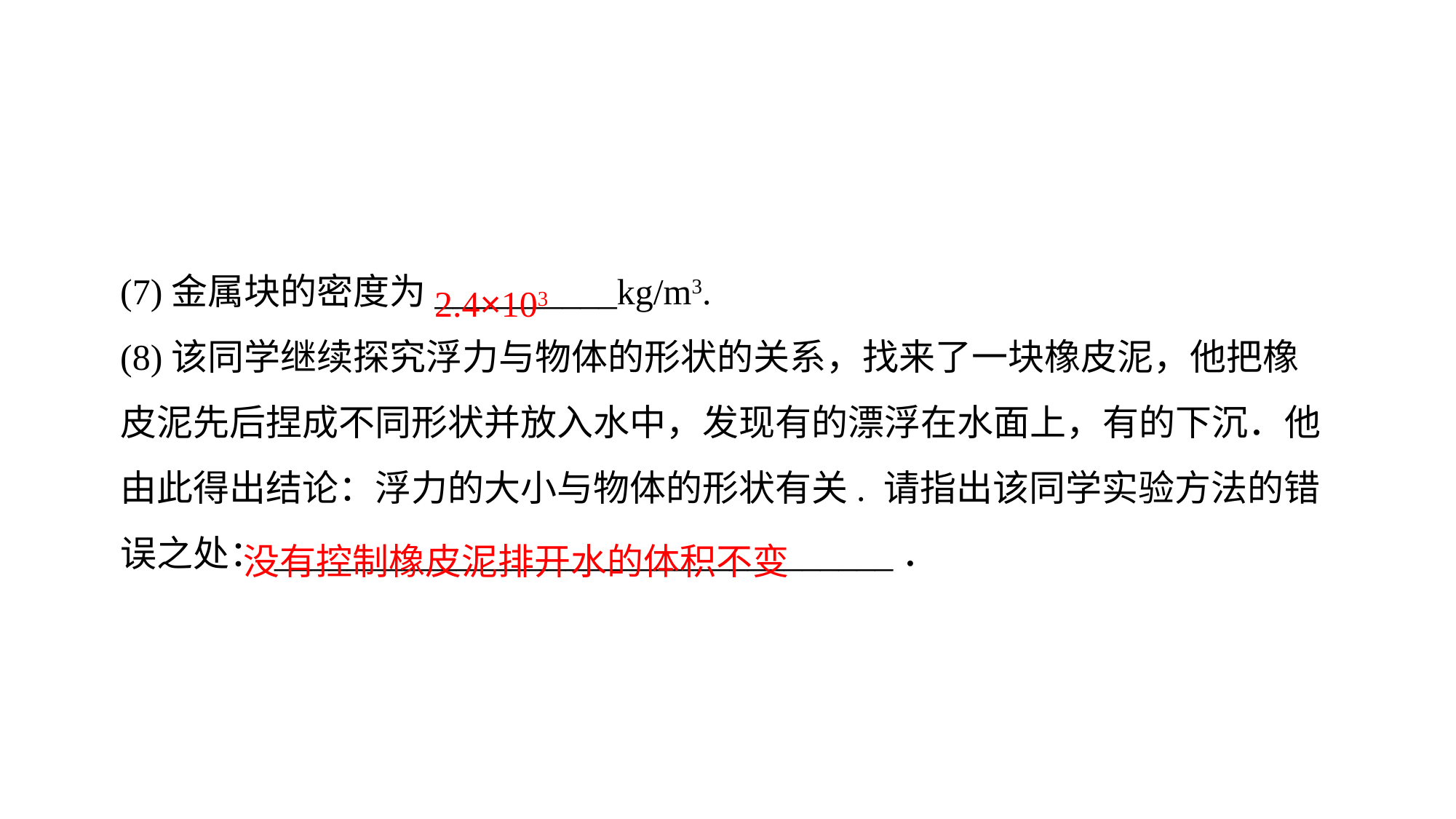

(7)金属块的密度为__________kg/m3.(8)该同学继续探究浮力与物体的形状的关系，找来了一块橡皮泥，他把橡皮泥先后捏成不同形状并放入水中，发现有的漂浮在水面上，有的下沉．他由此得出结论：浮力的大小与物体的形状有关. 请指出该同学实验方法的错误之处：__________________________________．
2.4×103
没有控制橡皮泥排开水的体积不变